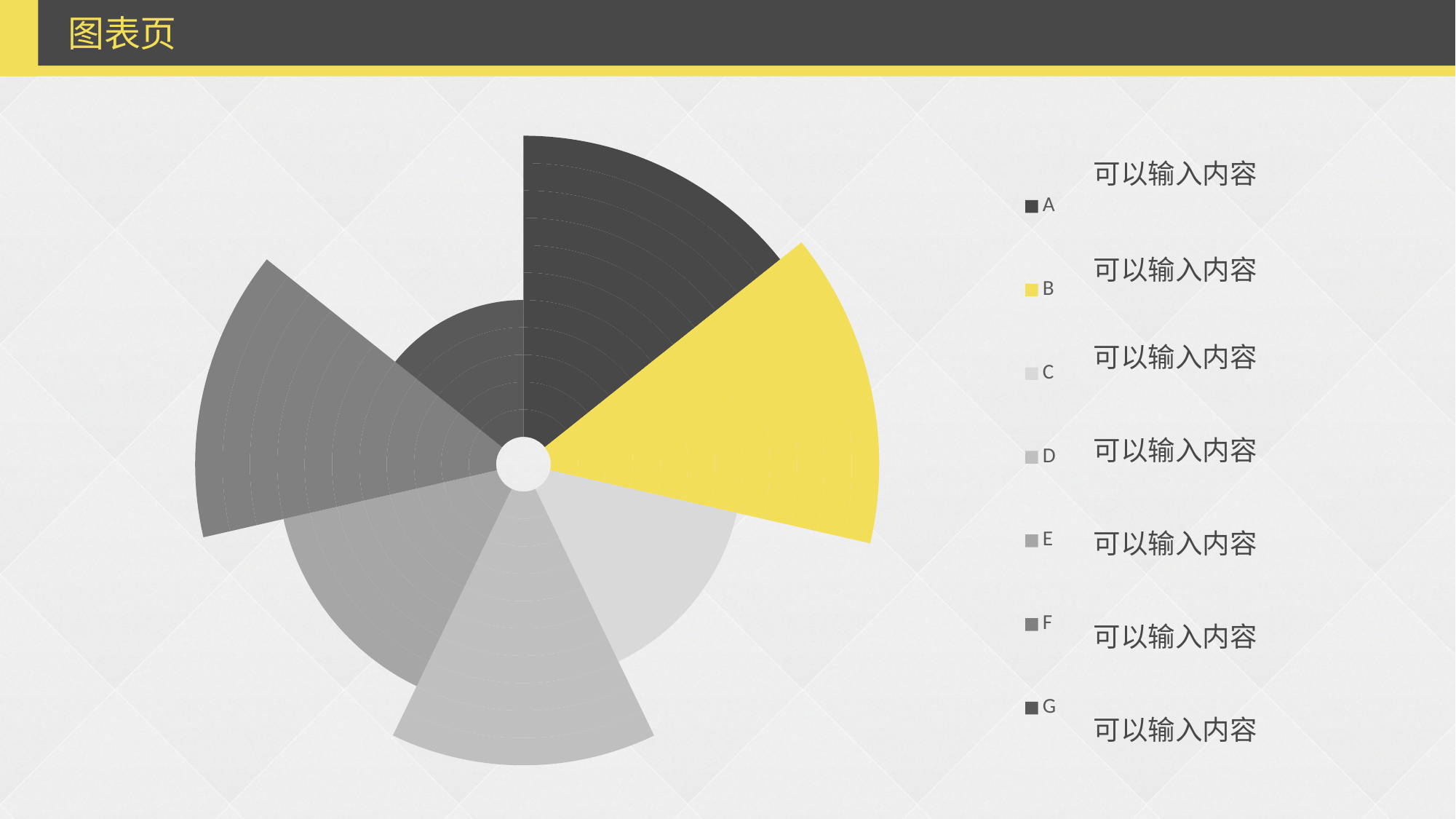

图表页

### Chart

| Category | 列1 | 列2 | 列3 | 列4 | 列5 | 列6 | 列7 | 列8 | 列9 | 列10 | 列11 | 列12 |
|---|---|---|---|---|---|---|---|---|---|---|---|---|
| A | 1.0 | 1.0 | 1.0 | 1.0 | 1.0 | 1.0 | 1.0 | 1.0 | 1.0 | 1.0 | 1.0 | 1.0 |
| B | 1.0 | 1.0 | 1.0 | 1.0 | 1.0 | 1.0 | 1.0 | 1.0 | 1.0 | 1.0 | 1.0 | 1.0 |
| C | 1.0 | 1.0 | 1.0 | 1.0 | 1.0 | 1.0 | 1.0 | 1.0 | 1.0 | 1.0 | 1.0 | 1.0 |
| D | 1.0 | 1.0 | 1.0 | 1.0 | 1.0 | 1.0 | 1.0 | 1.0 | 1.0 | 1.0 | 1.0 | 1.0 |
| E | 1.0 | 1.0 | 1.0 | 1.0 | 1.0 | 1.0 | 1.0 | 1.0 | 1.0 | 1.0 | 1.0 | 1.0 |
| F | 1.0 | 1.0 | 1.0 | 1.0 | 1.0 | 1.0 | 1.0 | 1.0 | 1.0 | 1.0 | 1.0 | 1.0 |
| G | 1.0 | 1.0 | 1.0 | 1.0 | 1.0 | 1.0 | 1.0 | 1.0 | 1.0 | 1.0 | 1.0 | 1.0 |
可以输入内容
可以输入内容
可以输入内容
可以输入内容
可以输入内容
可以输入内容
可以输入内容